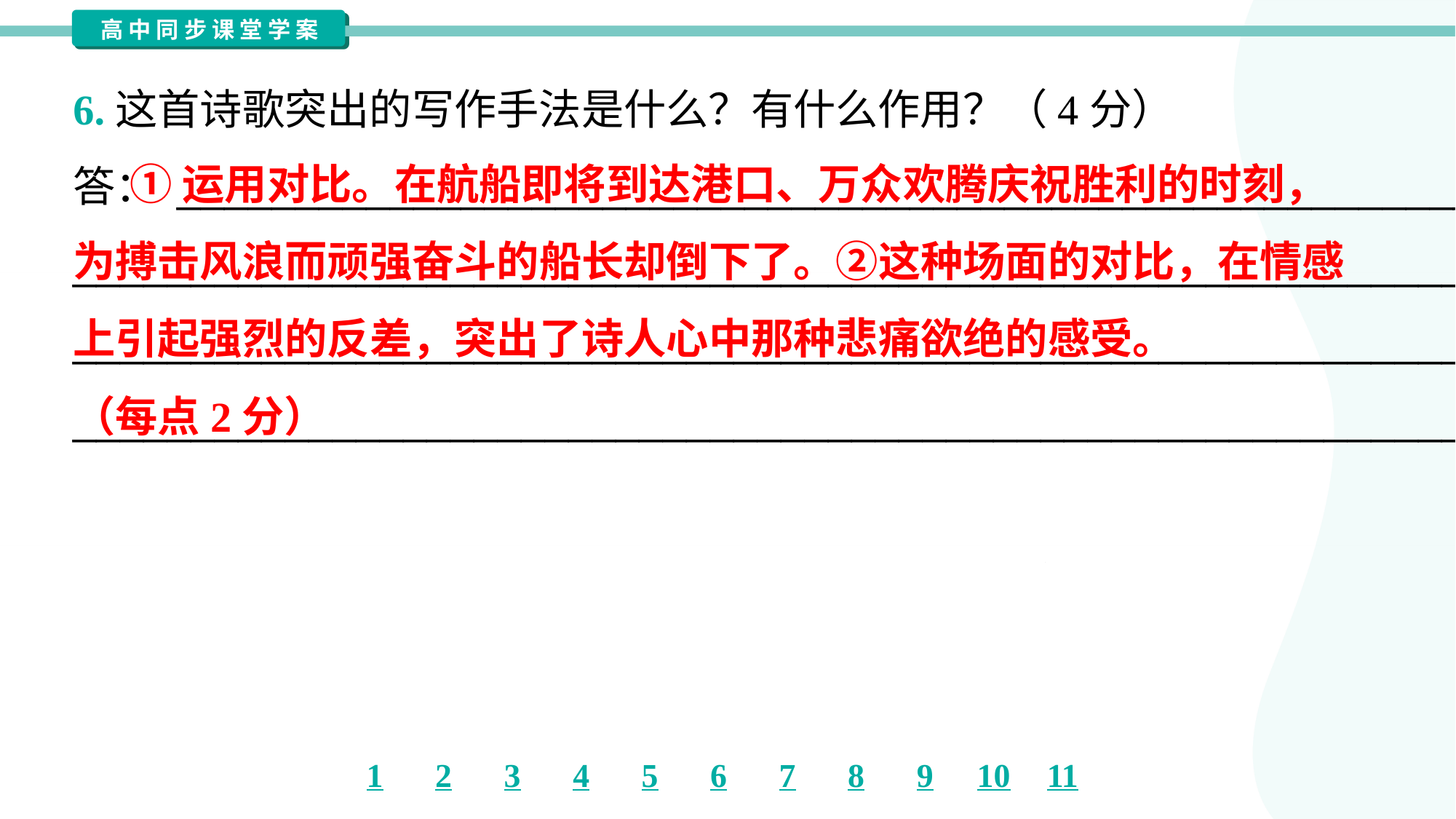

6.这首诗歌突出的写作手法是什么？有什么作用？（4分）
答： ________________________________________________________
_____________________________________________________________
_____________________________________________________________
_____________________________________________________________
      ①运用对比。在航船即将到达港口、万众欢腾庆祝胜利的时刻，
为搏击风浪而顽强奋斗的船长却倒下了。②这种场面的对比，在情感
上引起强烈的反差，突出了诗人心中那种悲痛欲绝的感受。
（每点2分）